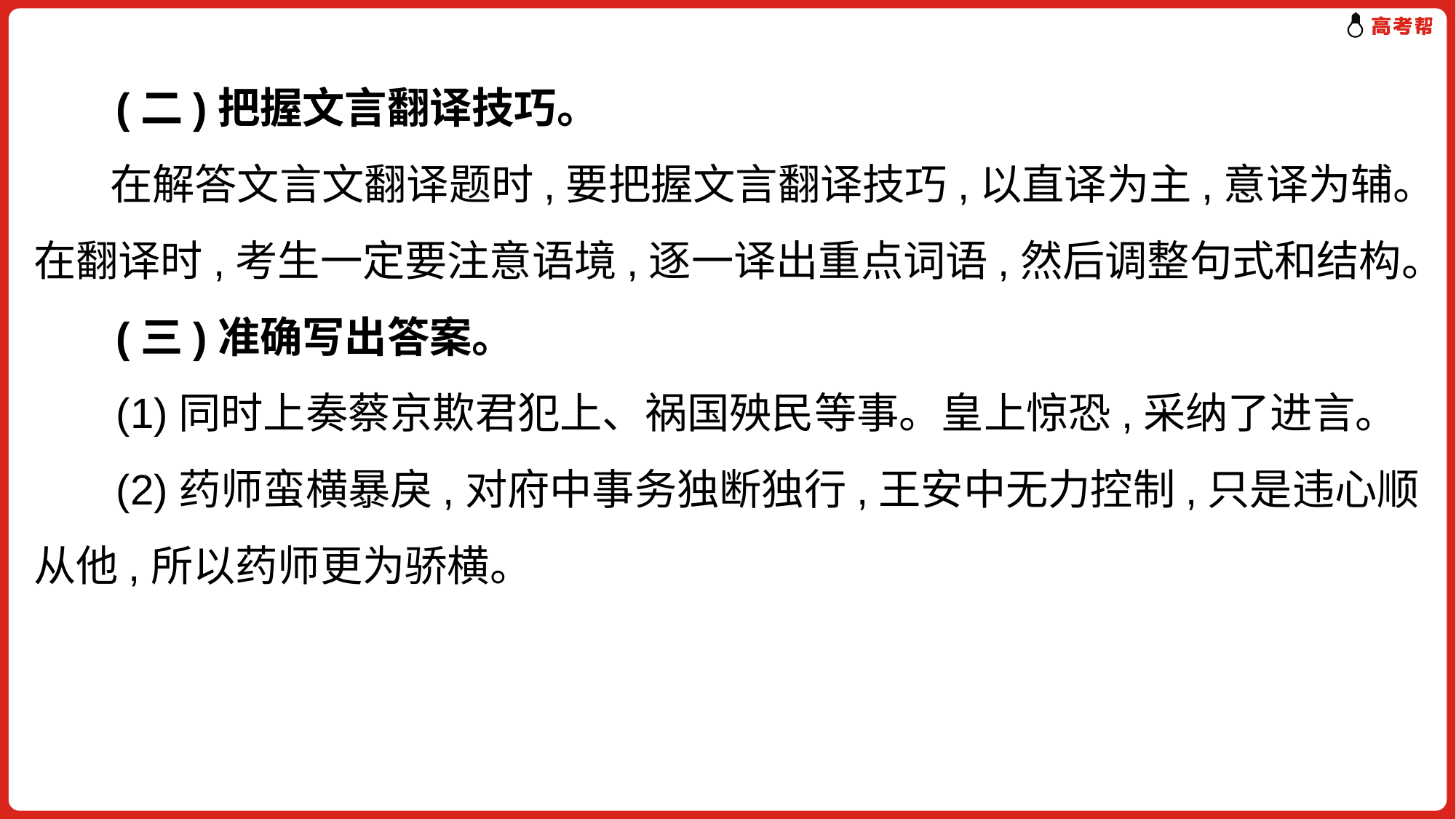

(二)把握文言翻译技巧。
       在解答文言文翻译题时,要把握文言翻译技巧,以直译为主,意译为辅。在翻译时,考生一定要注意语境,逐一译出重点词语,然后调整句式和结构。
       (三)准确写出答案。
       (1)同时上奏蔡京欺君犯上、祸国殃民等事。皇上惊恐,采纳了进言。
       (2)药师蛮横暴戾,对府中事务独断独行,王安中无力控制,只是违心顺从他,所以药师更为骄横。